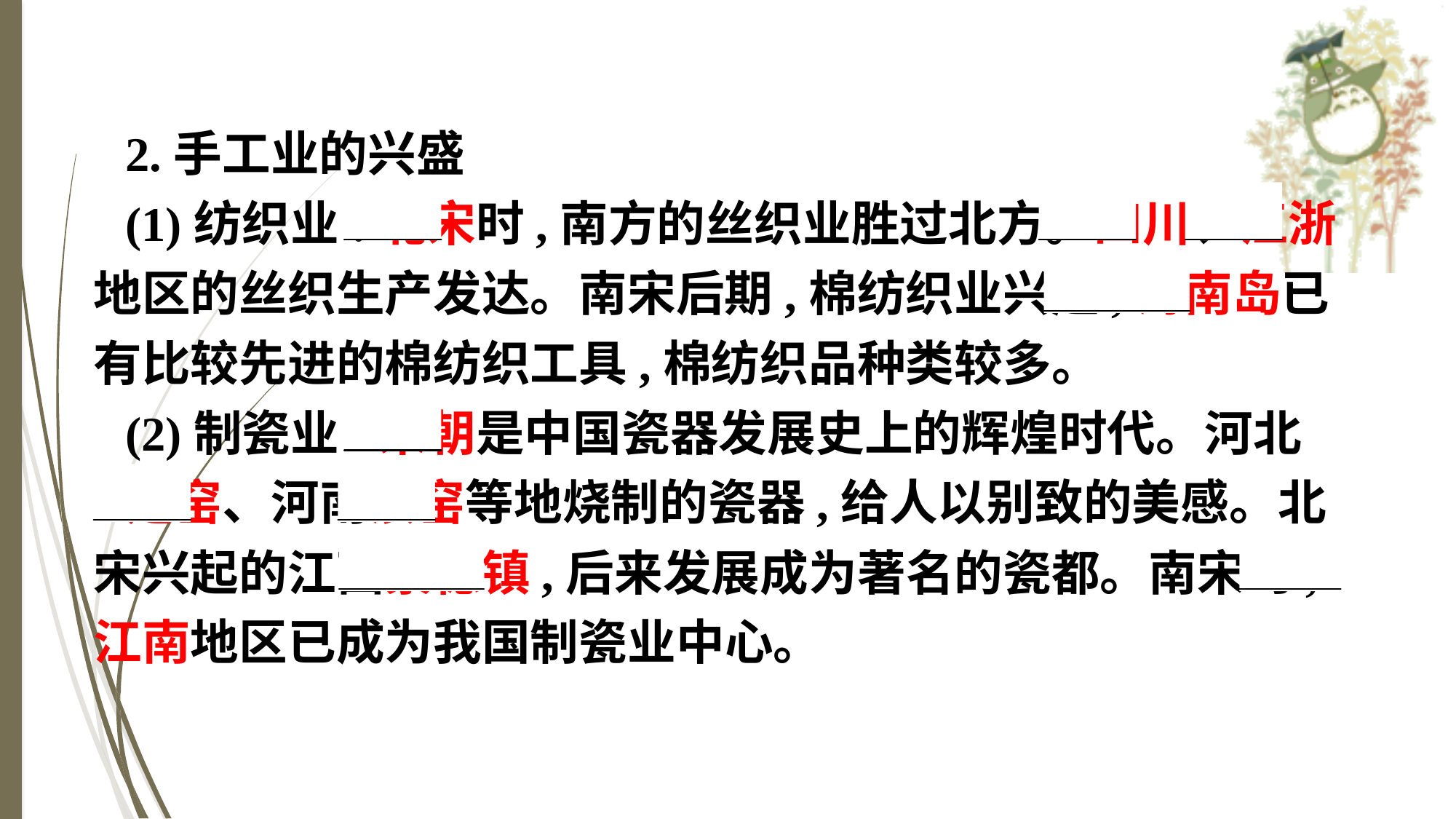

2.手工业的兴盛
(1)纺织业:北宋时,南方的丝织业胜过北方。四川、江浙地区的丝织生产发达。南宋后期,棉纺织业兴起,海南岛已有比较先进的棉纺织工具,棉纺织品种类较多。
(2)制瓷业:宋朝是中国瓷器发展史上的辉煌时代。河北
定窑、河南汝窑等地烧制的瓷器,给人以别致的美感。北宋兴起的江西景德镇,后来发展成为著名的瓷都。南宋时,江南地区已成为我国制瓷业中心。